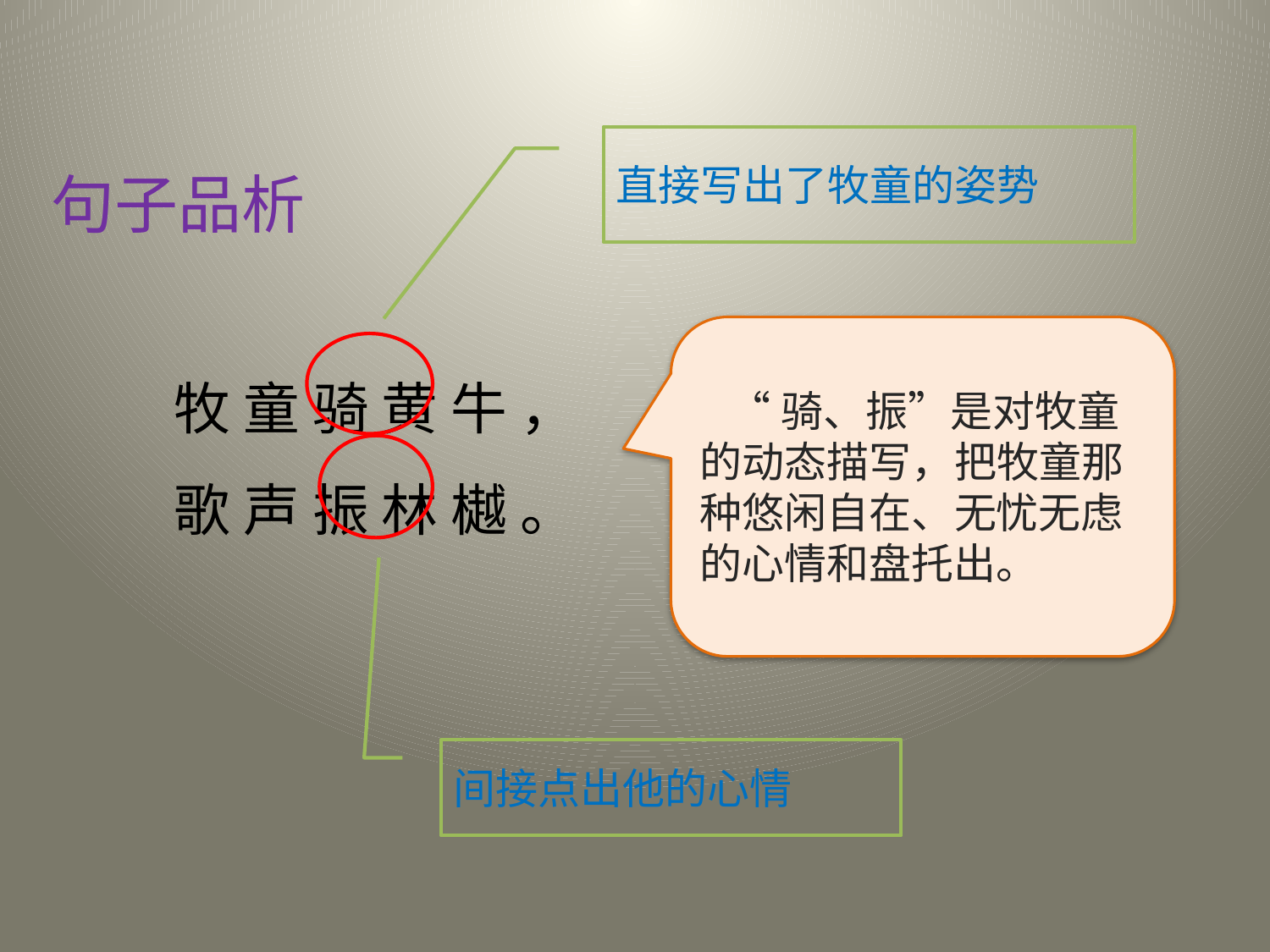

直接写出了牧童的姿势
句子品析
   “骑、振”是对牧童的动态描写，把牧童那种悠闲自在、无忧无虑的心情和盘托出。
牧 童 骑 黄 牛 ，
歌 声 振 林 樾 。

间接点出他的心情